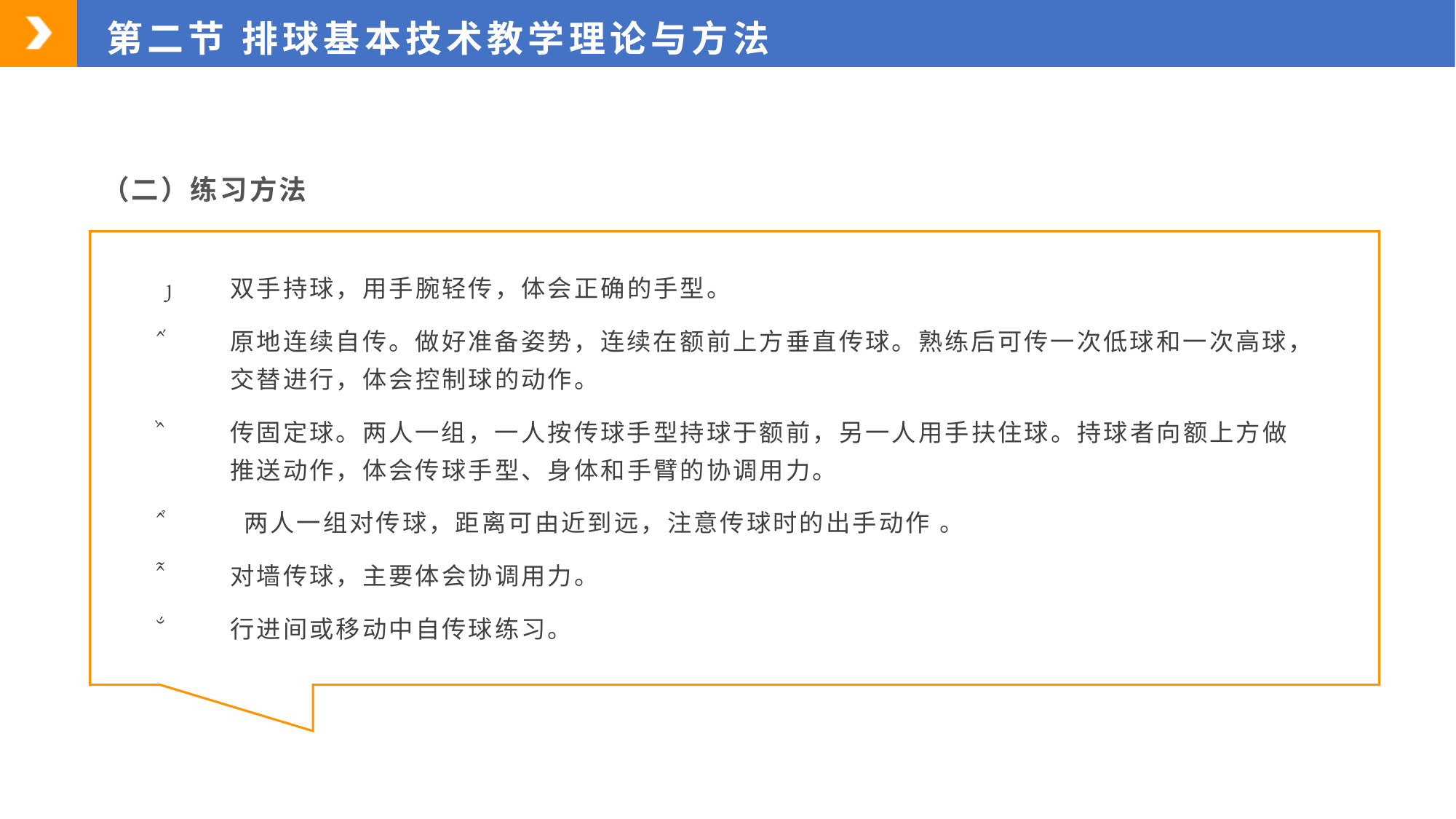

第二节 排球基本技术教学理论与方法
（二）练习方法

双手持球，用手腕轻传，体会正确的手型。
原地连续自传。做好准备姿势，连续在额前上方垂直传球。熟练后可传一次低球和一次高球，交替进行，体会控制球的动作。
传固定球。两人一组，一人按传球手型持球于额前，另一人用手扶住球。持球者向额上方做推送动作，体会传球手型、身体和手臂的协调用力。
 两人一组对传球，距离可由近到远，注意传球时的出手动作 。
对墙传球，主要体会协调用力。
行进间或移动中自传球练习。